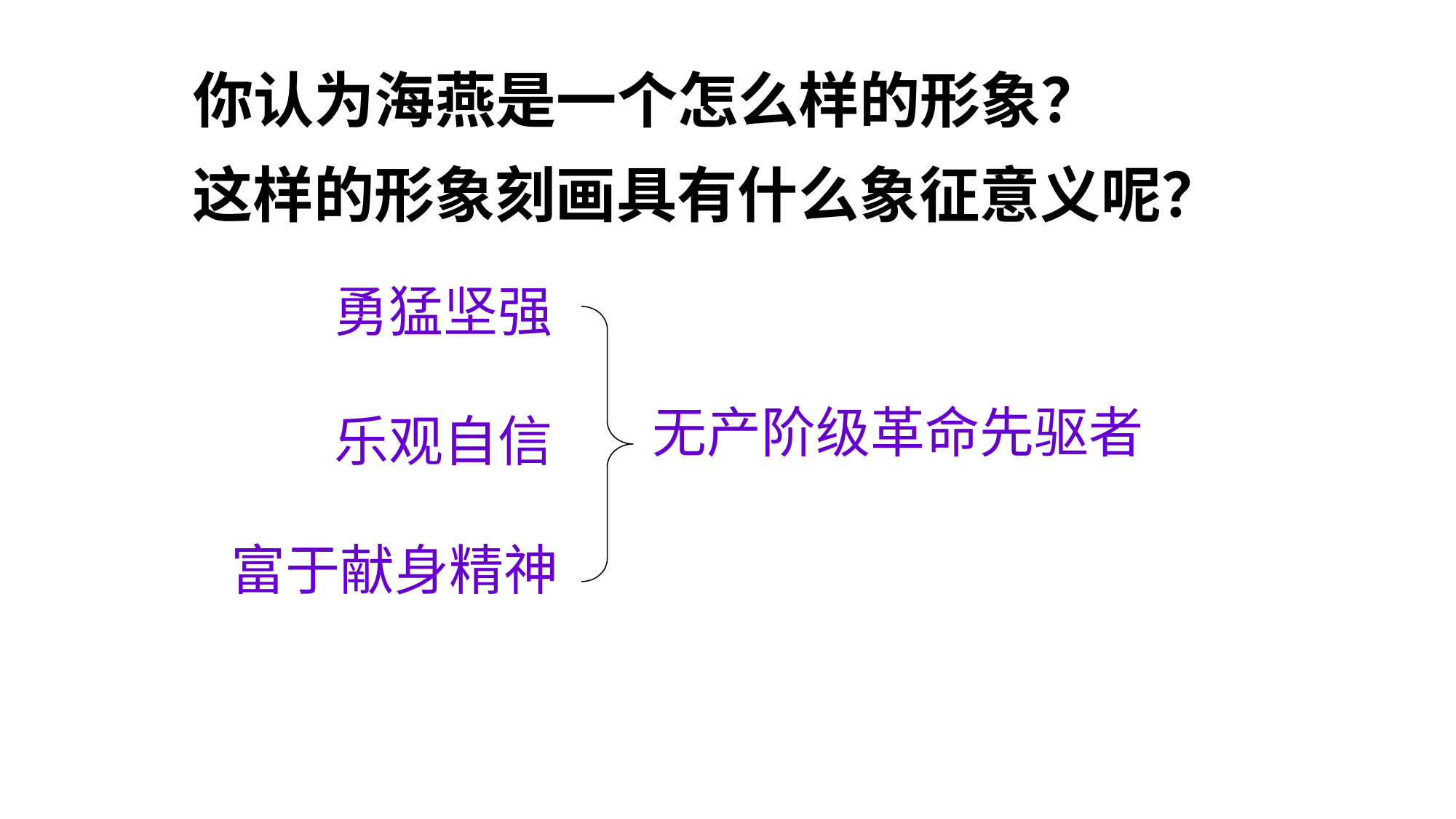

你认为海燕是一个怎么样的形象？
这样的形象刻画具有什么象征意义呢？
勇猛坚强

无产阶级革命先驱者
乐观自信
富于献身精神